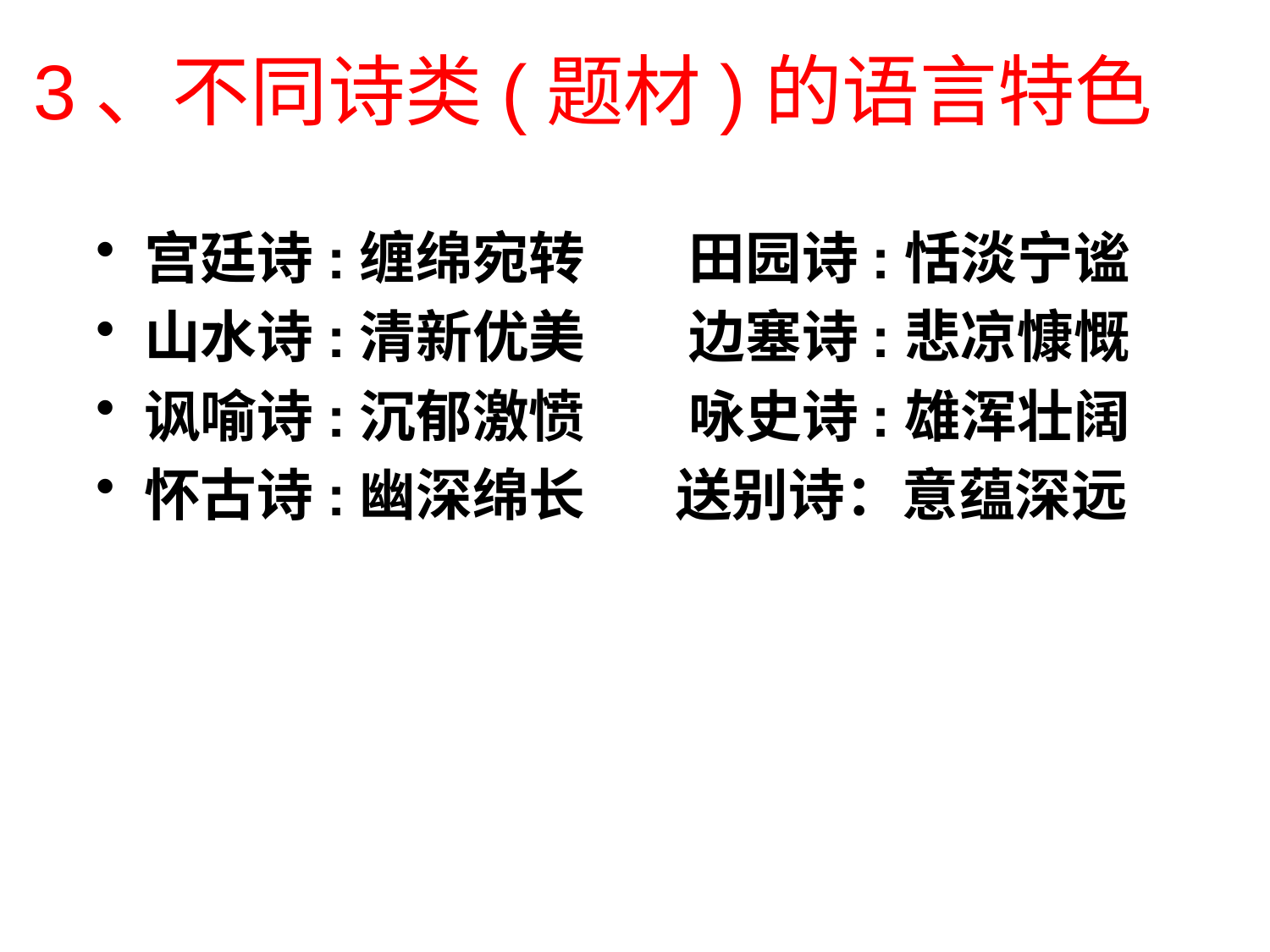

3、不同诗类(题材)的语言特色
# 宫廷诗:缠绵宛转        田园诗:恬淡宁谧
山水诗:清新优美        边塞诗:悲凉慷慨
讽喻诗:沉郁激愤        咏史诗:雄浑壮阔
怀古诗:幽深绵长       送别诗：意蕴深远